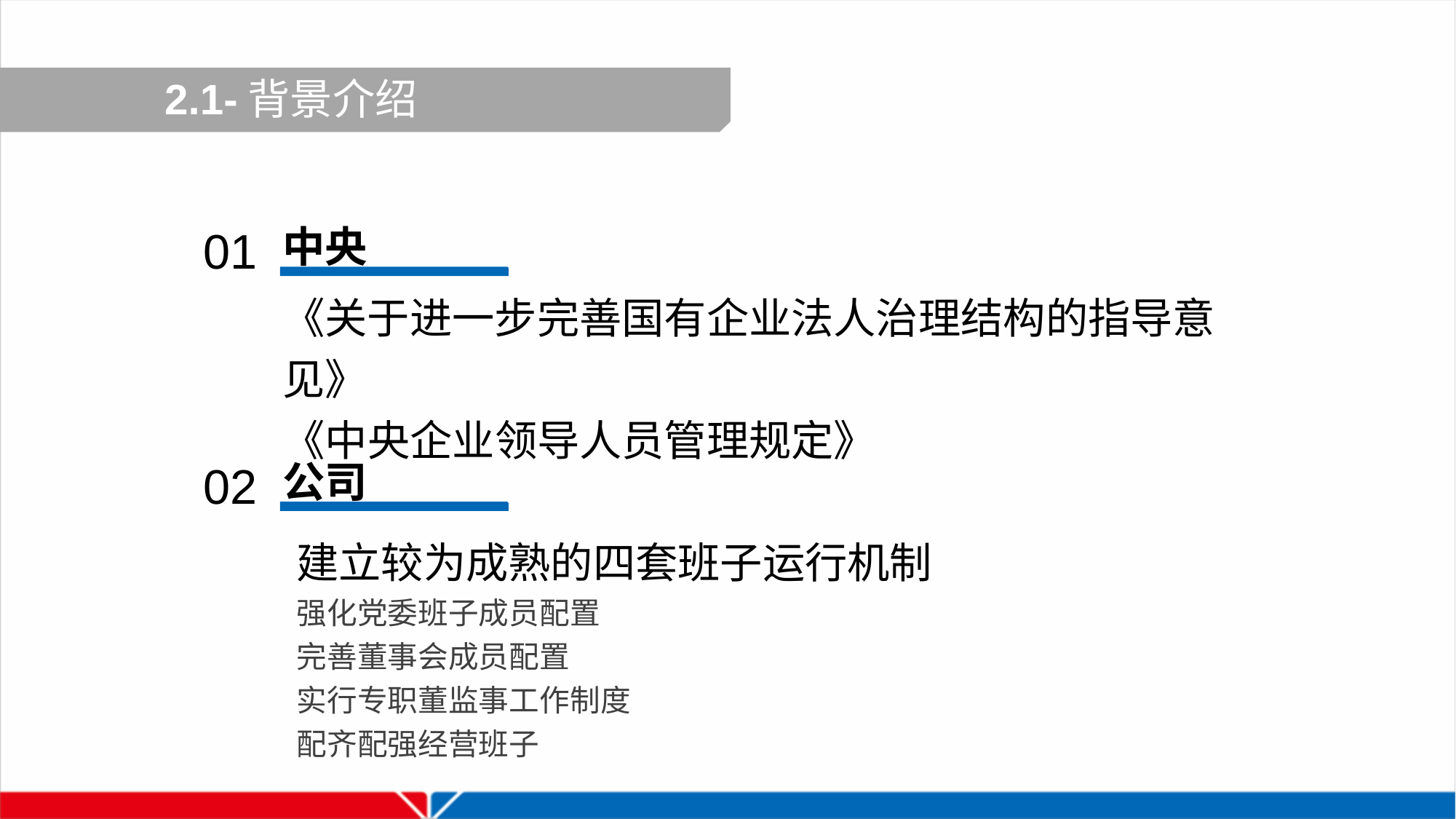

2.1-背景介绍

中央
01

《关于进一步完善国有企业法人治理结构的指导意见》
《中央企业领导人员管理规定》
公司
02

建立较为成熟的四套班子运行机制
强化党委班子成员配置
完善董事会成员配置
实行专职董监事工作制度
配齐配强经营班子